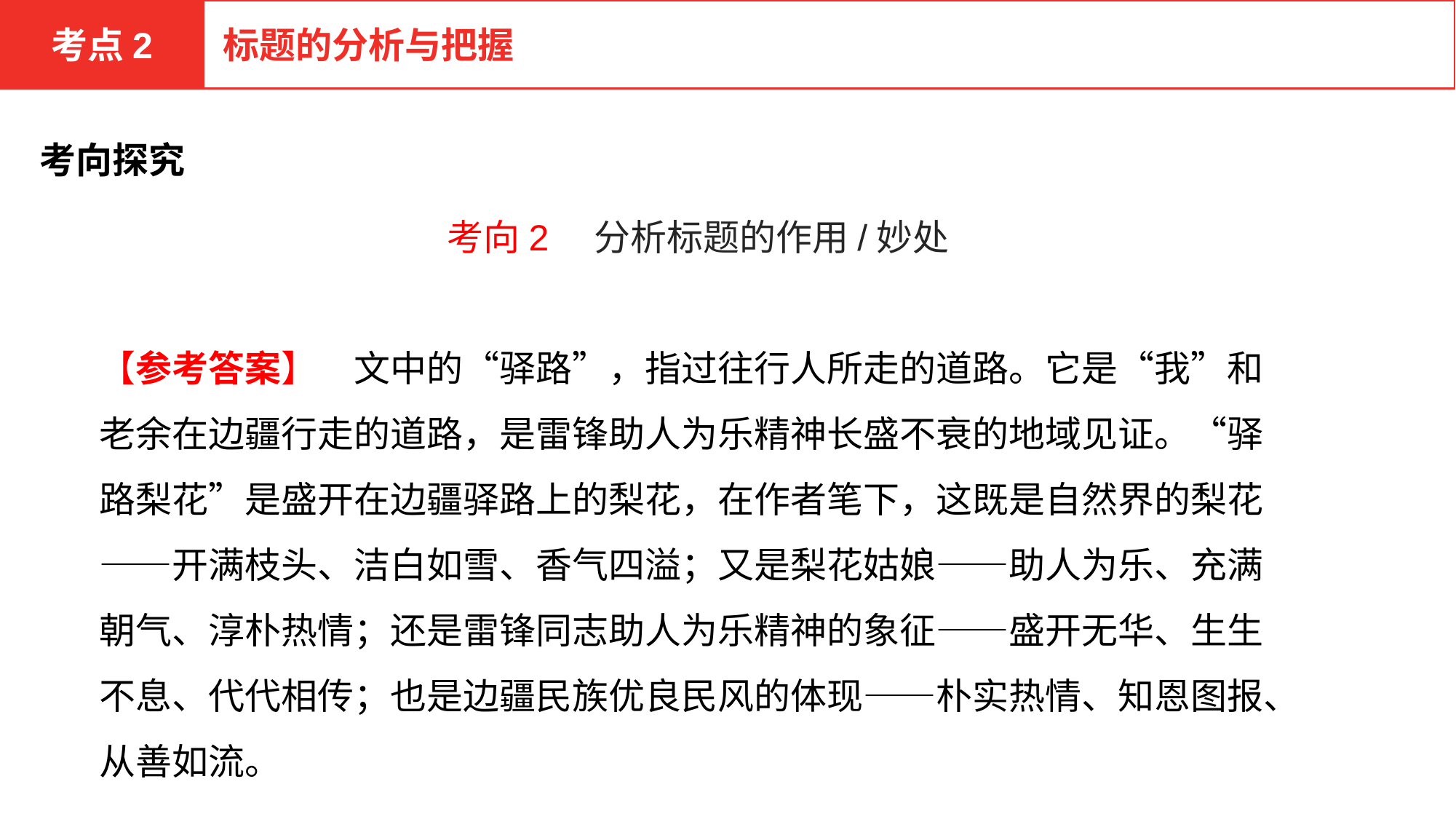

考点2
标题的分析与把握
考向探究
考向2　分析标题的作用/妙处

【参考答案】　文中的“驿路”，指过往行人所走的道路。它是“我”和老余在边疆行走的道路，是雷锋助人为乐精神长盛不衰的地域见证。“驿路梨花”是盛开在边疆驿路上的梨花，在作者笔下，这既是自然界的梨花——开满枝头、洁白如雪、香气四溢；又是梨花姑娘——助人为乐、充满朝气、淳朴热情；还是雷锋同志助人为乐精神的象征——盛开无华、生生不息、代代相传；也是边疆民族优良民风的体现——朴实热情、知恩图报、从善如流。